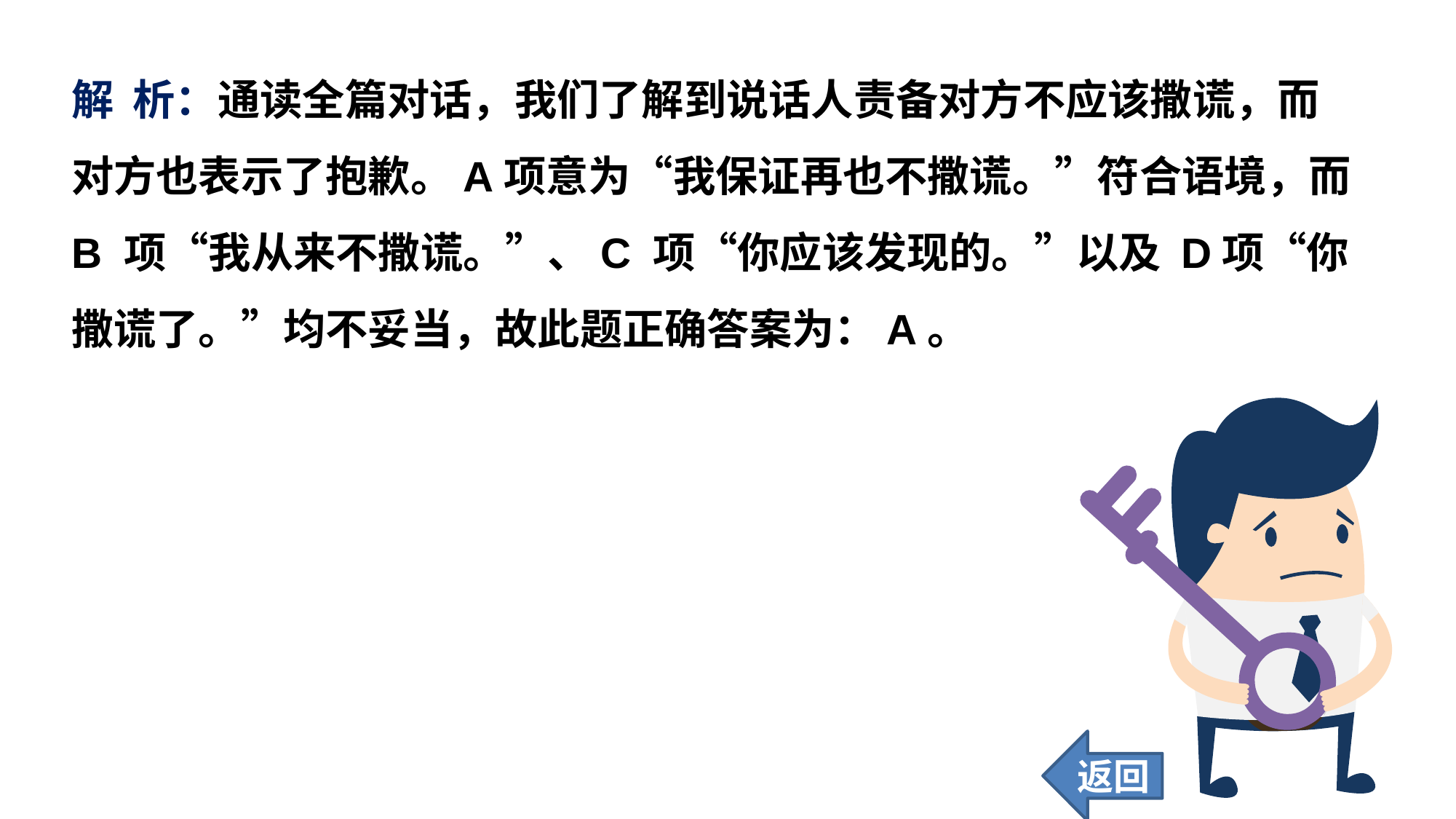

解  析：通读全篇对话，我们了解到说话人责备对方不应该撒谎，而对方也表示了抱歉。A项意为“我保证再也不撒谎。”符合语境，而 B 项“我从来不撒谎。”、C 项“你应该发现的。”以及 D项“你撒谎了。”均不妥当，故此题正确答案为：A。

返回
91